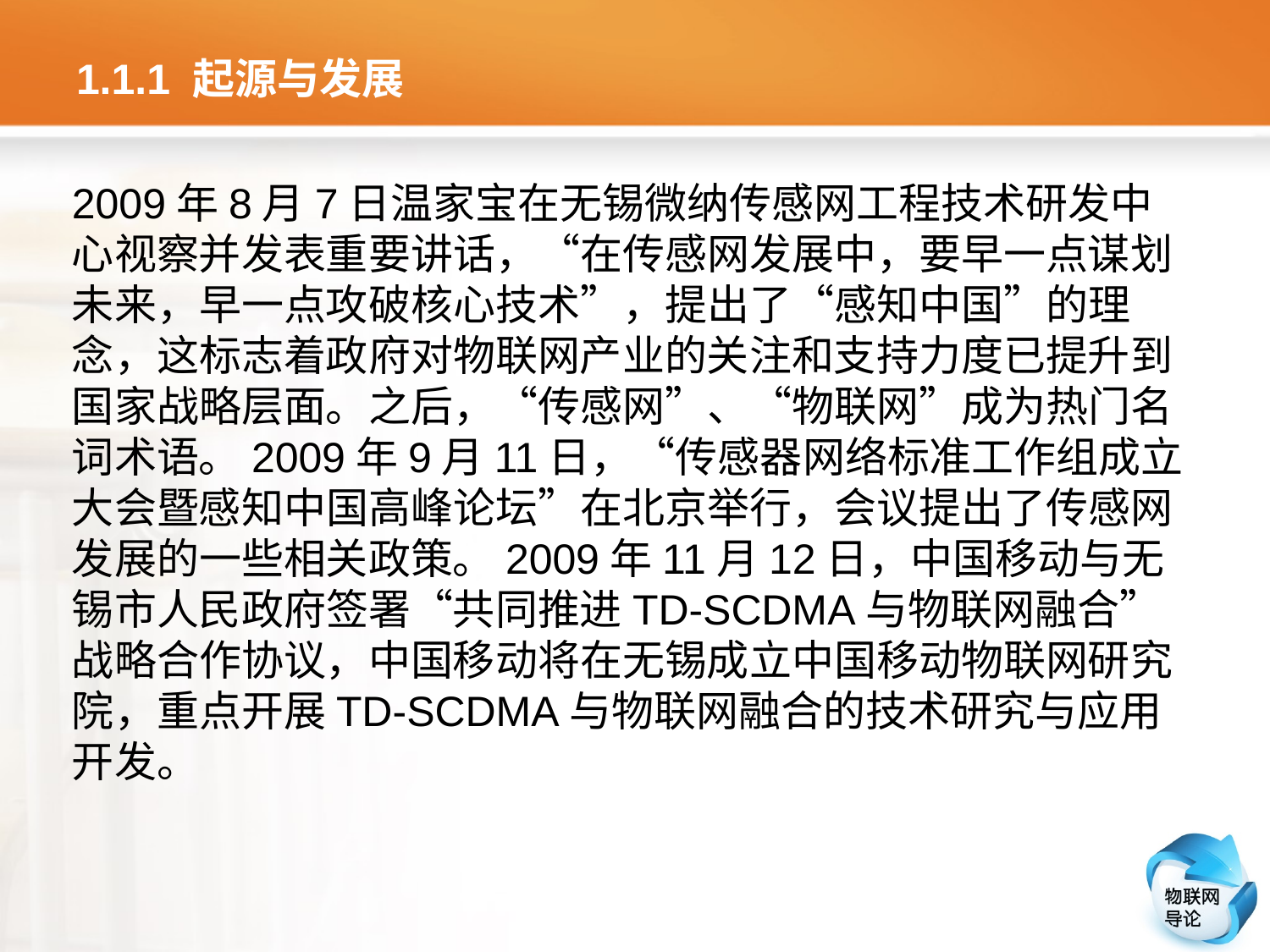

# 1.1.1 起源与发展
2009年8月7日温家宝在无锡微纳传感网工程技术研发中心视察并发表重要讲话，“在传感网发展中，要早一点谋划未来，早一点攻破核心技术”，提出了“感知中国”的理念，这标志着政府对物联网产业的关注和支持力度已提升到国家战略层面。之后，“传感网”、“物联网”成为热门名词术语。2009年9月11日，“传感器网络标准工作组成立大会暨感知中国高峰论坛”在北京举行，会议提出了传感网发展的一些相关政策。2009年11月12日，中国移动与无锡市人民政府签署“共同推进TD-SCDMA与物联网融合”战略合作协议，中国移动将在无锡成立中国移动物联网研究院，重点开展TD-SCDMA与物联网融合的技术研究与应用开发。